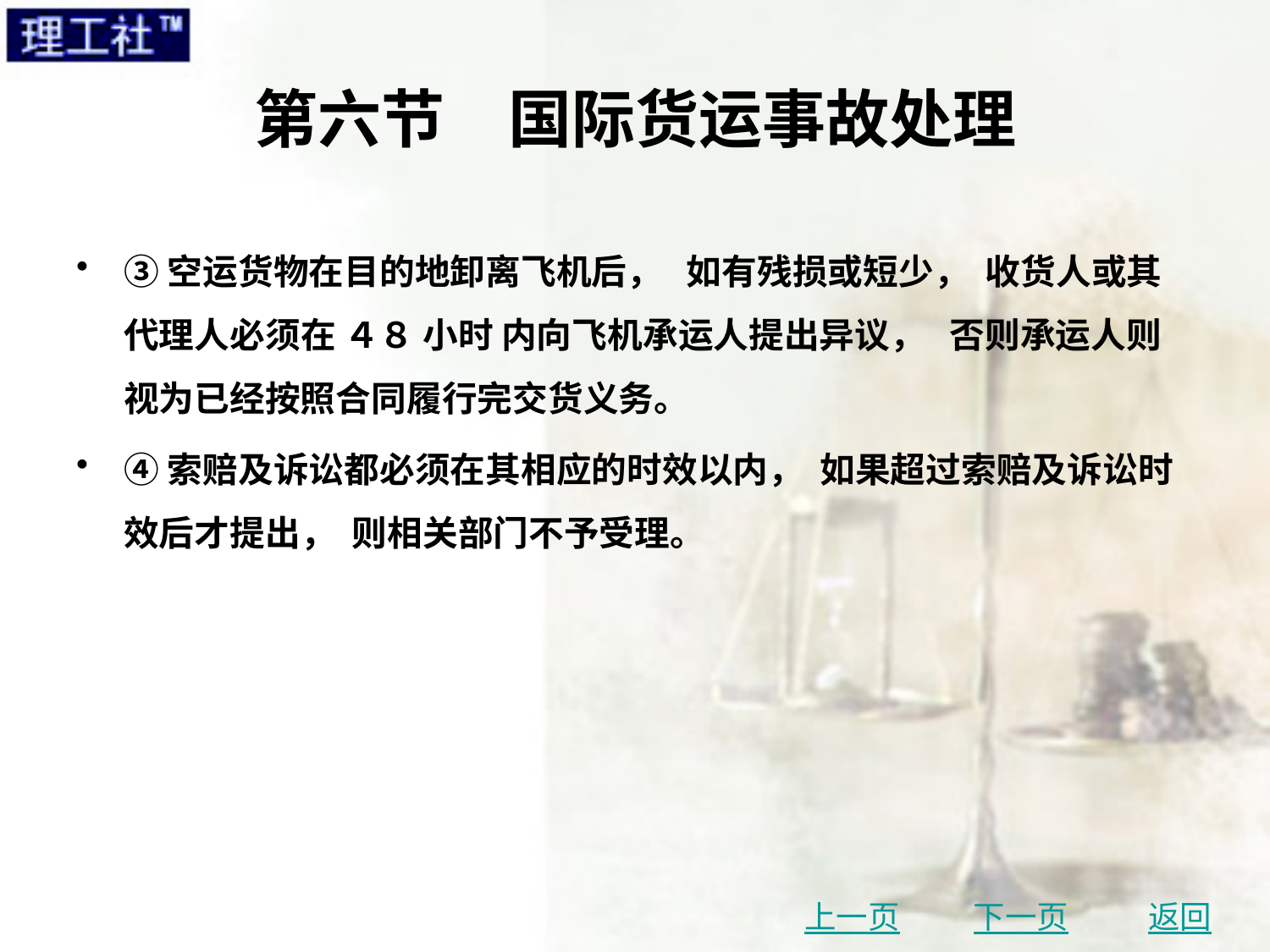

# 第六节　国际货运事故处理
③空运货物在目的地卸离飞机后，   如有残损或短少，  收货人或其代理人必须在 ４８ 小时 内向飞机承运人提出异议，   否则承运人则视为已经按照合同履行完交货义务。
④索赔及诉讼都必须在其相应的时效以内，  如果超过索赔及诉讼时效后才提出，  则相关部门不予受理。

上一页
下一页
返回